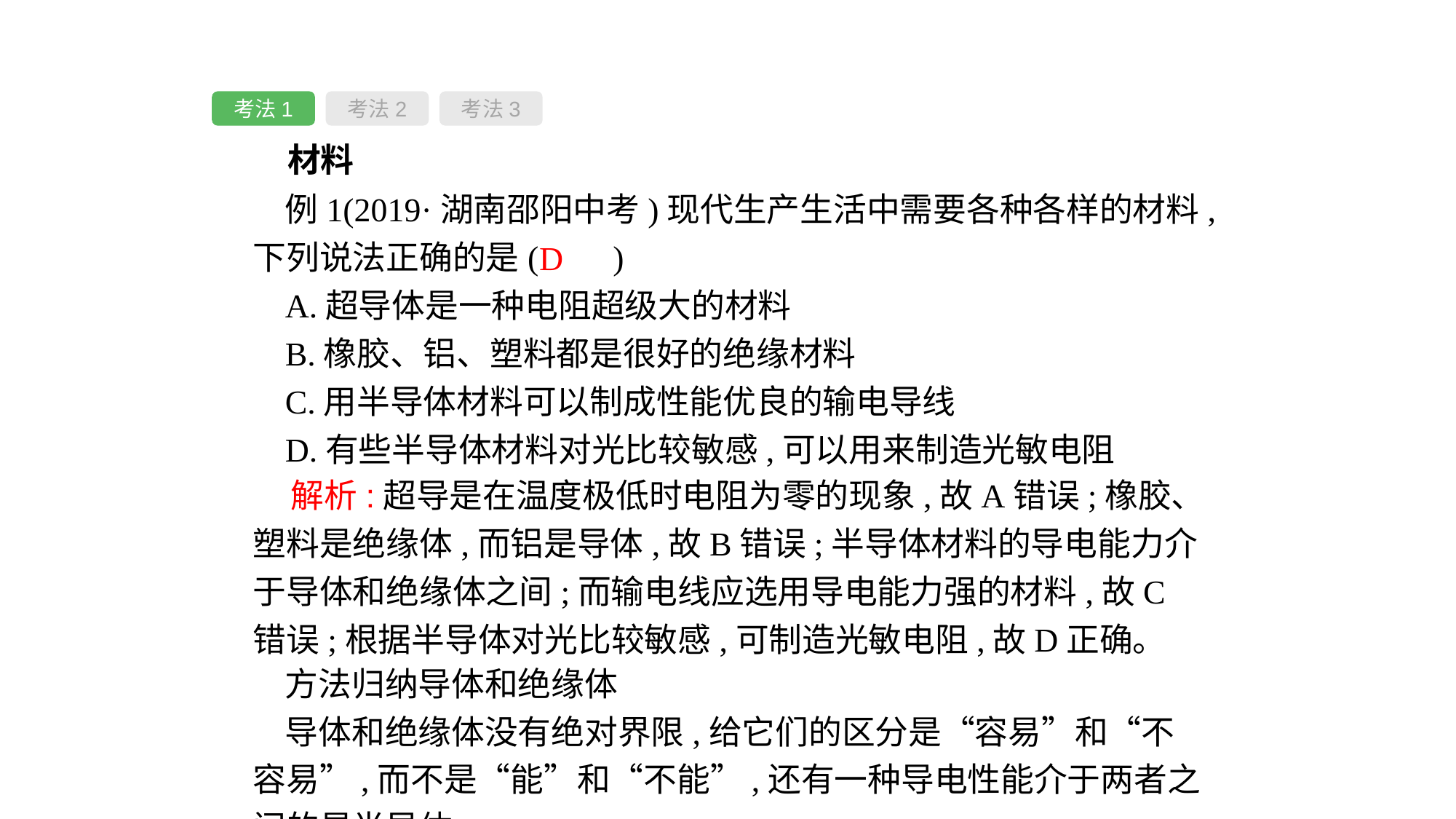

考法1
考法2
考法3
材料
例1(2019·湖南邵阳中考)现代生产生活中需要各种各样的材料,下列说法正确的是(   　)
A.超导体是一种电阻超级大的材料
B.橡胶、铝、塑料都是很好的绝缘材料
C.用半导体材料可以制成性能优良的输电导线
D.有些半导体材料对光比较敏感,可以用来制造光敏电阻
D
    解析:超导是在温度极低时电阻为零的现象,故A错误;橡胶、塑料是绝缘体,而铝是导体,故B错误;半导体材料的导电能力介于导体和绝缘体之间;而输电线应选用导电能力强的材料,故C错误;根据半导体对光比较敏感,可制造光敏电阻,故D正确。
方法归纳导体和绝缘体
导体和绝缘体没有绝对界限,给它们的区分是“容易”和“不容易”,而不是“能”和“不能”,还有一种导电性能介于两者之间的是半导体。